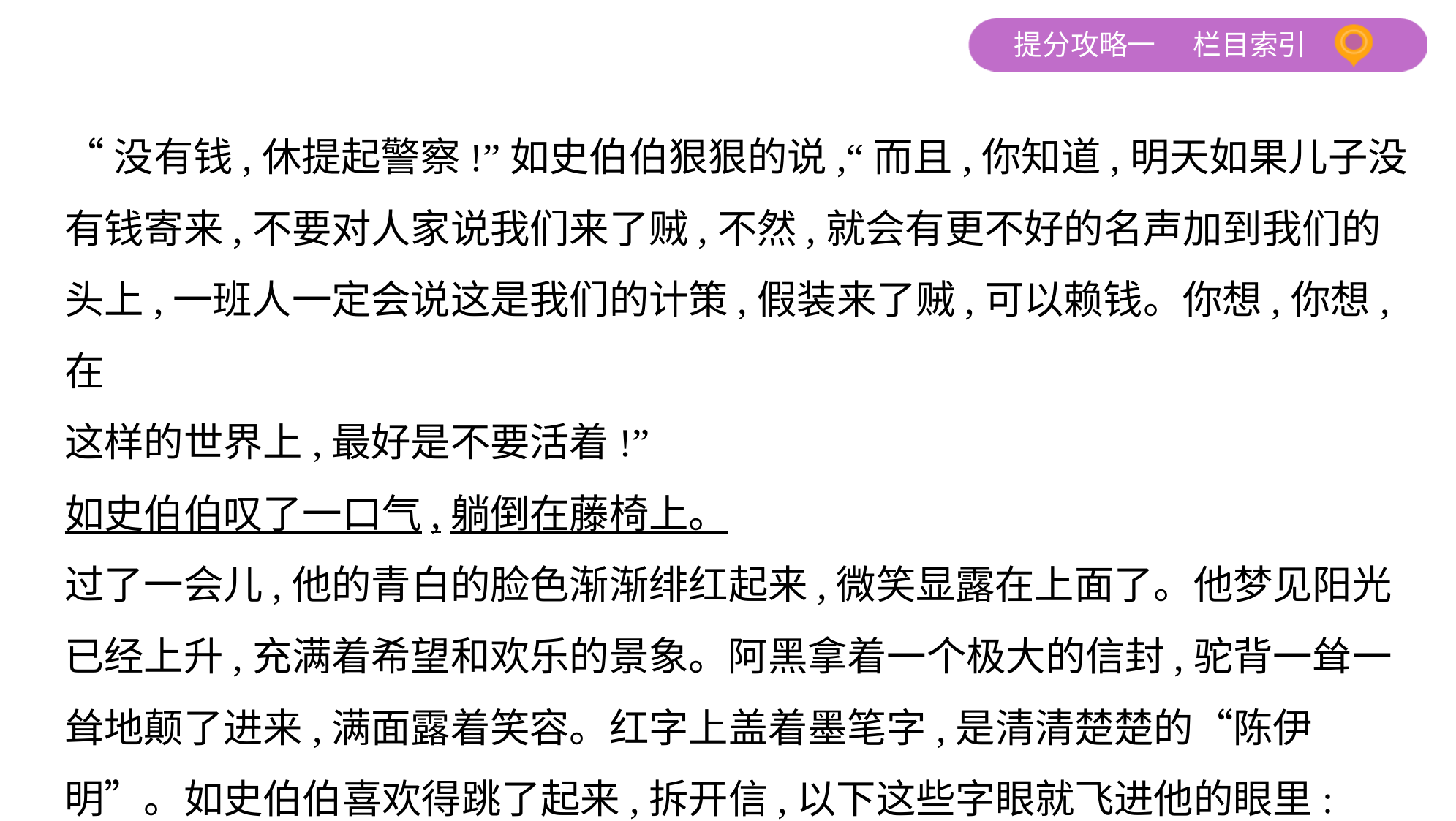

“没有钱,休提起警察!”如史伯伯狠狠的说,“而且,你知道,明天如果儿子没
有钱寄来,不要对人家说我们来了贼,不然,就会有更不好的名声加到我们的
头上,一班人一定会说这是我们的计策,假装来了贼,可以赖钱。你想,你想,在
这样的世界上,最好是不要活着!”
如史伯伯叹了一口气,躺倒在藤椅上。
过了一会儿,他的青白的脸色渐渐绯红起来,微笑显露在上面了。他梦见阳光
已经上升,充满着希望和欢乐的景象。阿黑拿着一个极大的信封,驼背一耸一
耸地颠了进来,满面露着笑容。红字上盖着墨笔字,是清清楚楚的“陈伊
明”。如史伯伯喜欢得跳了起来,拆开信,以下这些字眼就飞进他的眼里: